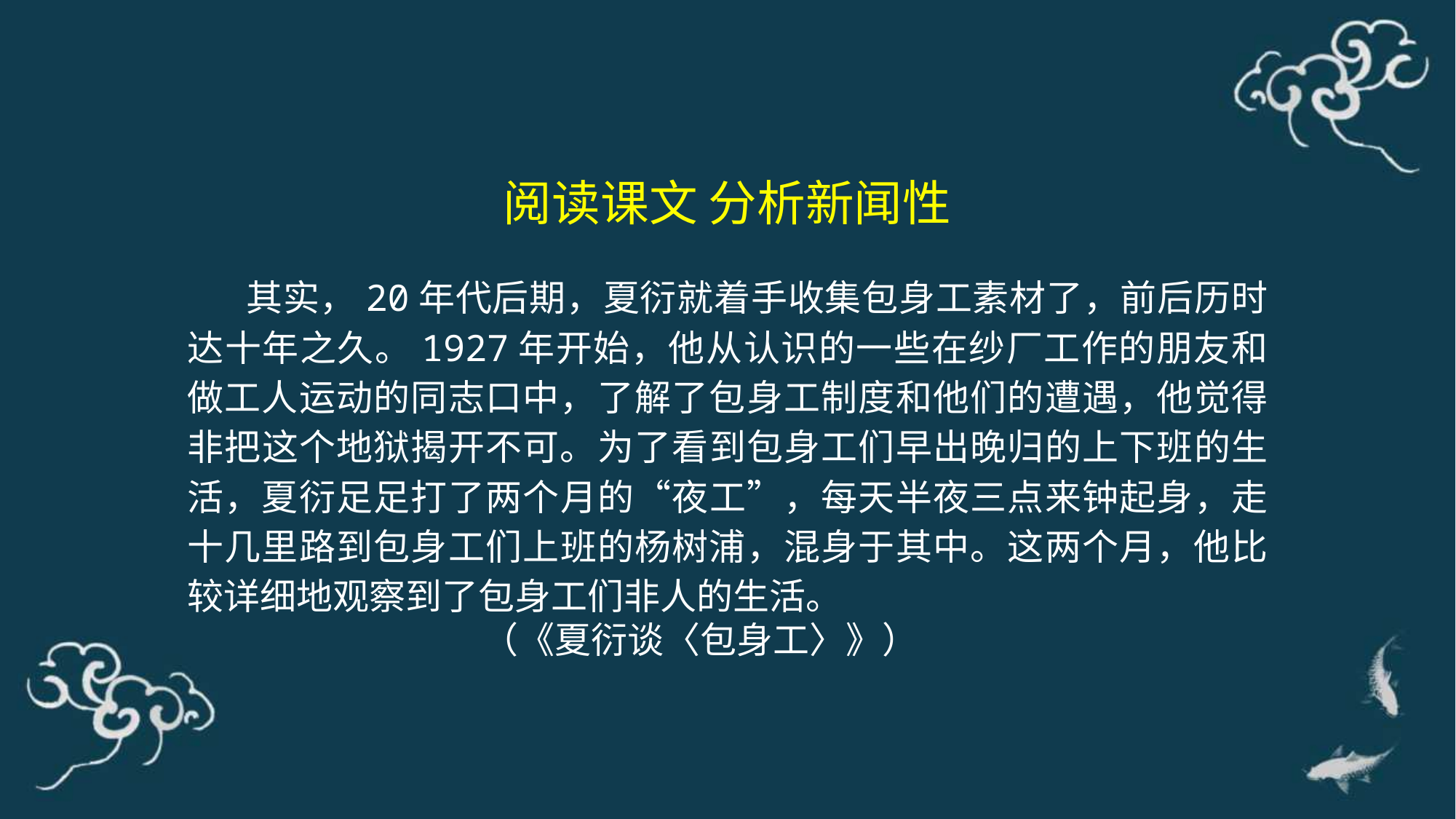

阅读课文 分析新闻性
  其实，20年代后期，夏衍就着手收集包身工素材了，前后历时达十年之久。1927年开始，他从认识的一些在纱厂工作的朋友和做工人运动的同志口中，了解了包身工制度和他们的遭遇，他觉得非把这个地狱揭开不可。为了看到包身工们早出晚归的上下班的生活，夏衍足足打了两个月的“夜工”，每天半夜三点来钟起身，走十几里路到包身工们上班的杨树浦，混身于其中。这两个月，他比较详细地观察到了包身工们非人的生活。
                               （《夏衍谈〈包身工〉》）